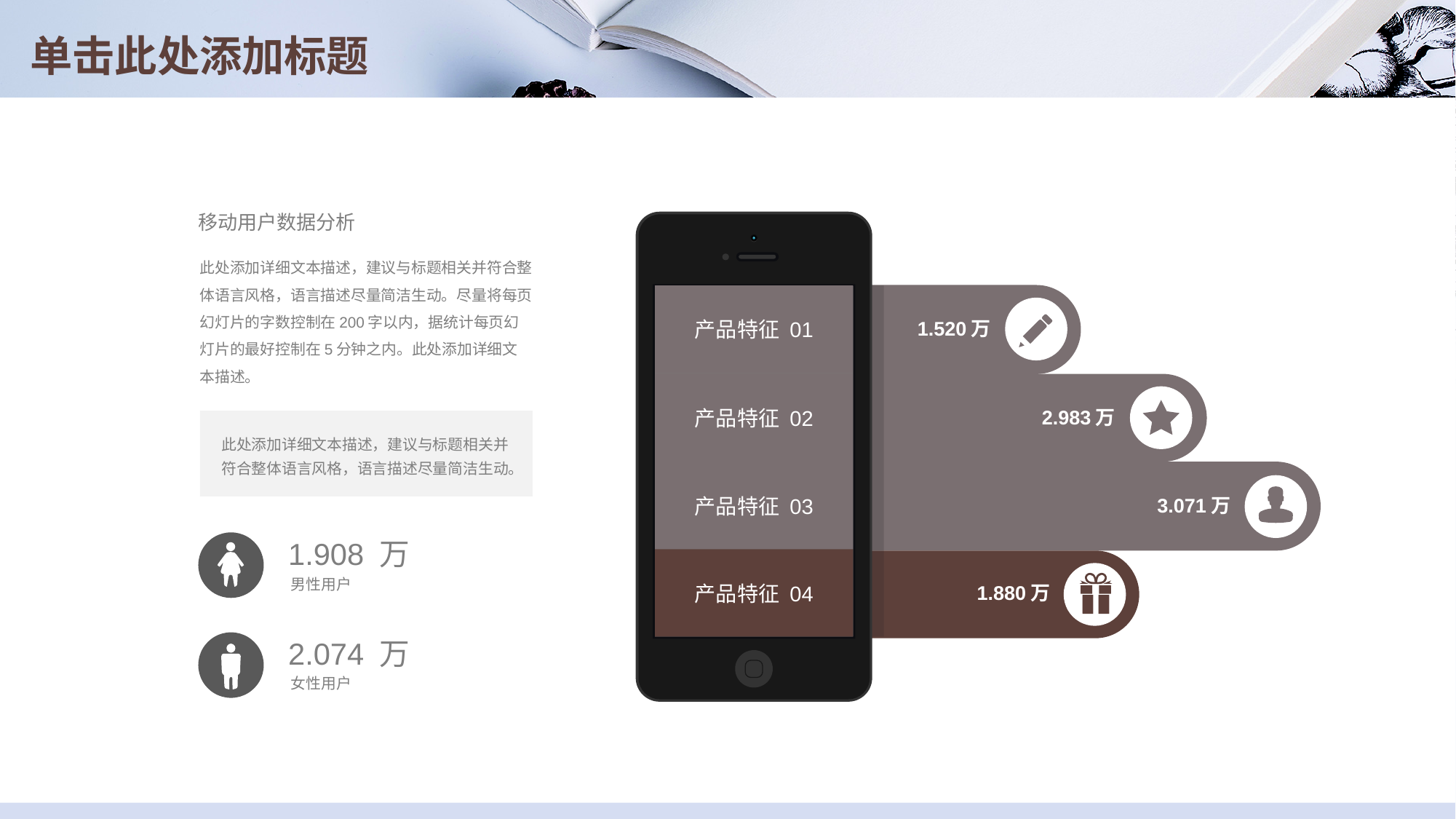

# 单击此处添加标题

移动用户数据分析
此处添加详细文本描述，建议与标题相关并符合整体语言风格，语言描述尽量简洁生动。尽量将每页幻灯片的字数控制在200字以内，据统计每页幻灯片的最好控制在5分钟之内。此处添加详细文本描述。

1.520万

产品特征 01

产品特征 02

2.983万

此处添加详细文本描述，建议与标题相关并符合整体语言风格，语言描述尽量简洁生动。

3.071万
产品特征 03

1.908 万

产品特征 04

1.880万

男性用户
2.074 万

女性用户